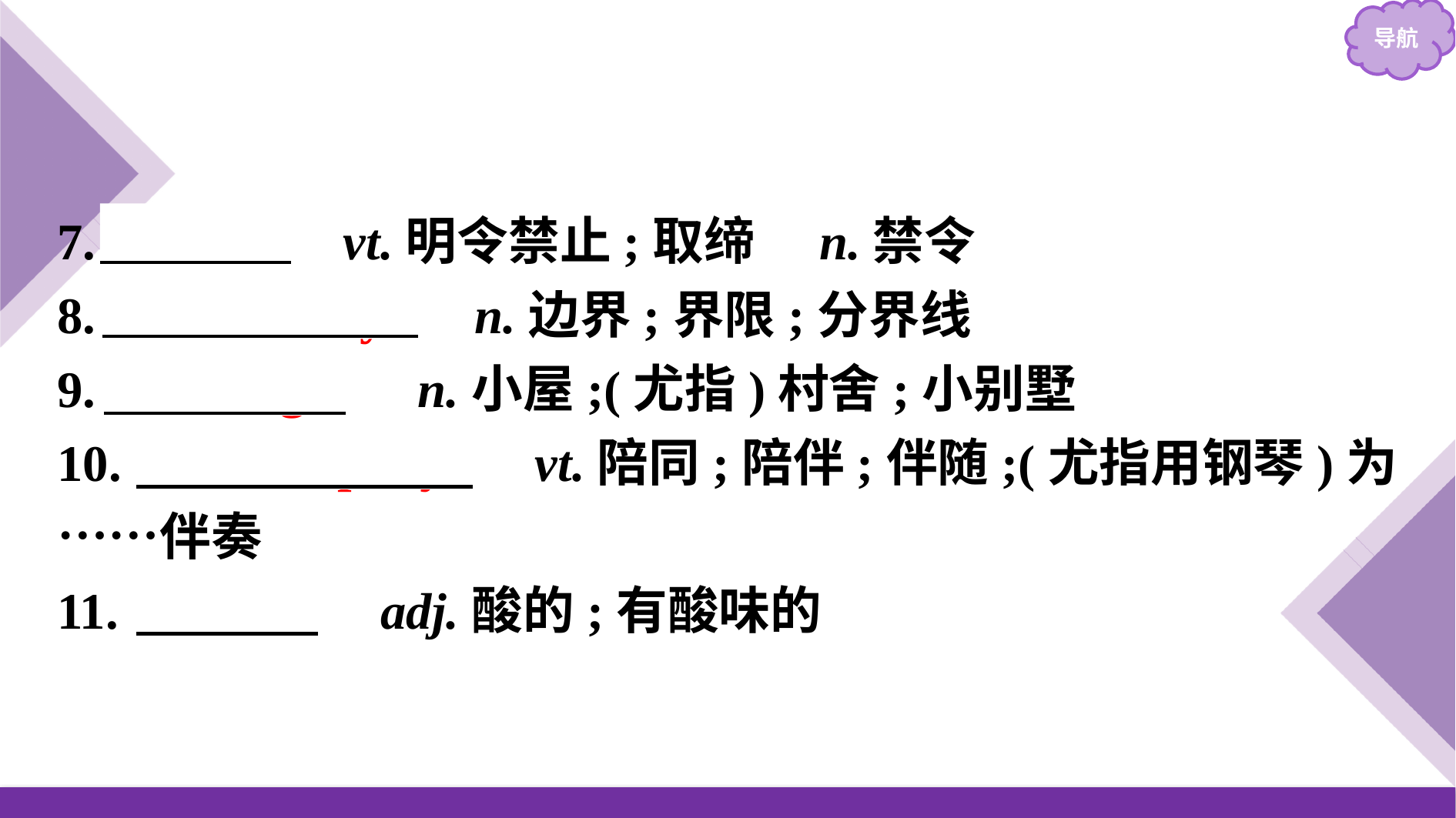

7.　ban　 vt.明令禁止;取缔　n.禁令
8.　boundary　 n.边界;界限;分界线
9.　cottage　 n.小屋;(尤指)村舍;小别墅
10.　accompany　 vt.陪同;陪伴;伴随;(尤指用钢琴)为……伴奏
11.　sour　 adj.酸的;有酸味的